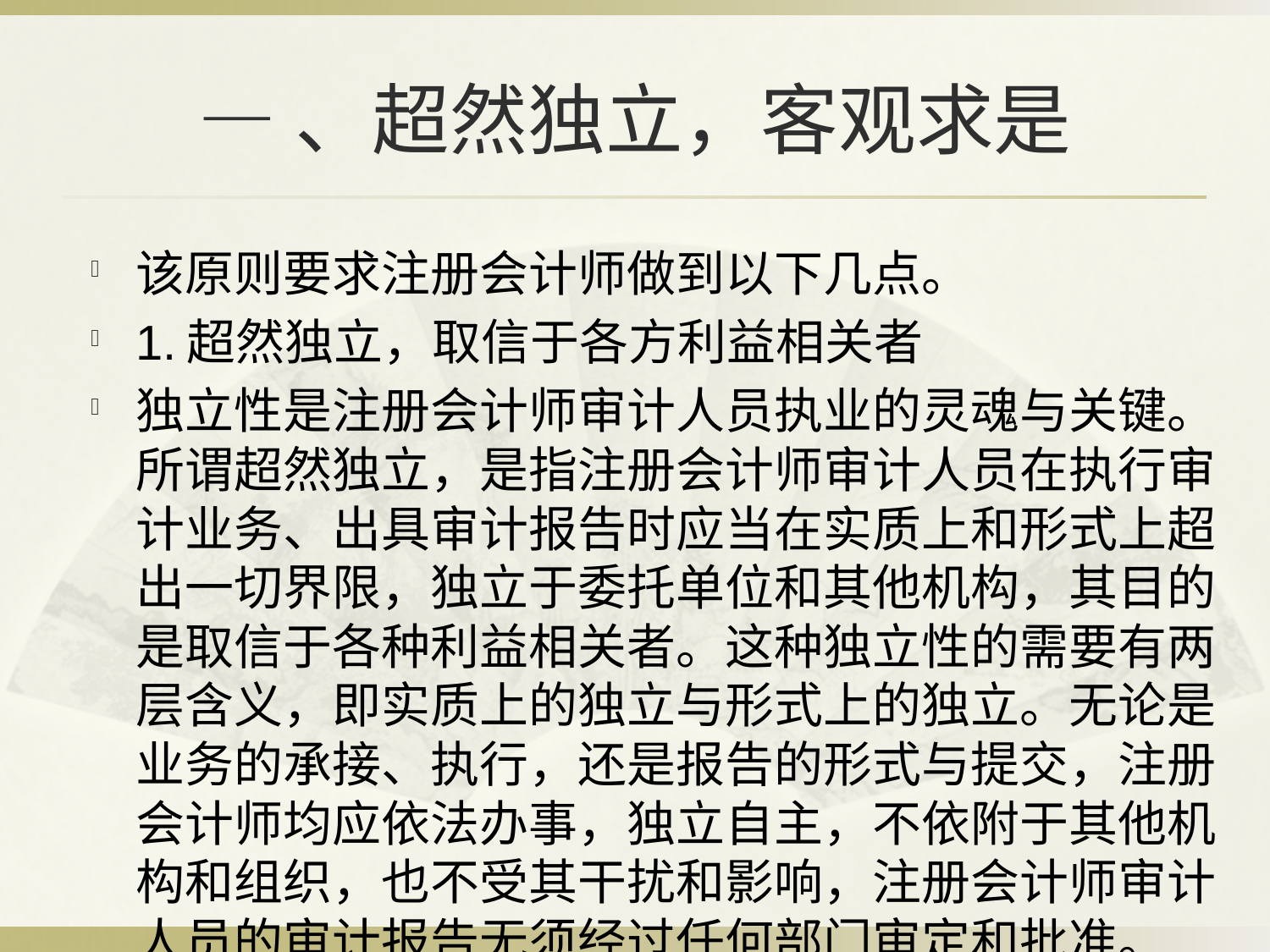

# —、超然独立，客观求是
该原则要求注册会计师做到以下几点。
1.超然独立，取信于各方利益相关者
独立性是注册会计师审计人员执业的灵魂与关键。所谓超然独立，是指注册会计师审计人员在执行审计业务、出具审计报告时应当在实质上和形式上超出一切界限，独立于委托单位和其他机构，其目的是取信于各种利益相关者。这种独立性的需要有两层含义，即实质上的独立与形式上的独立。无论是业务的承接、执行，还是报告的形式与提交，注册会计师均应依法办事，独立自主，不依附于其他机构和组织，也不受其干扰和影响，注册会计师审计人员的审计报告无须经过任何部门审定和批准。